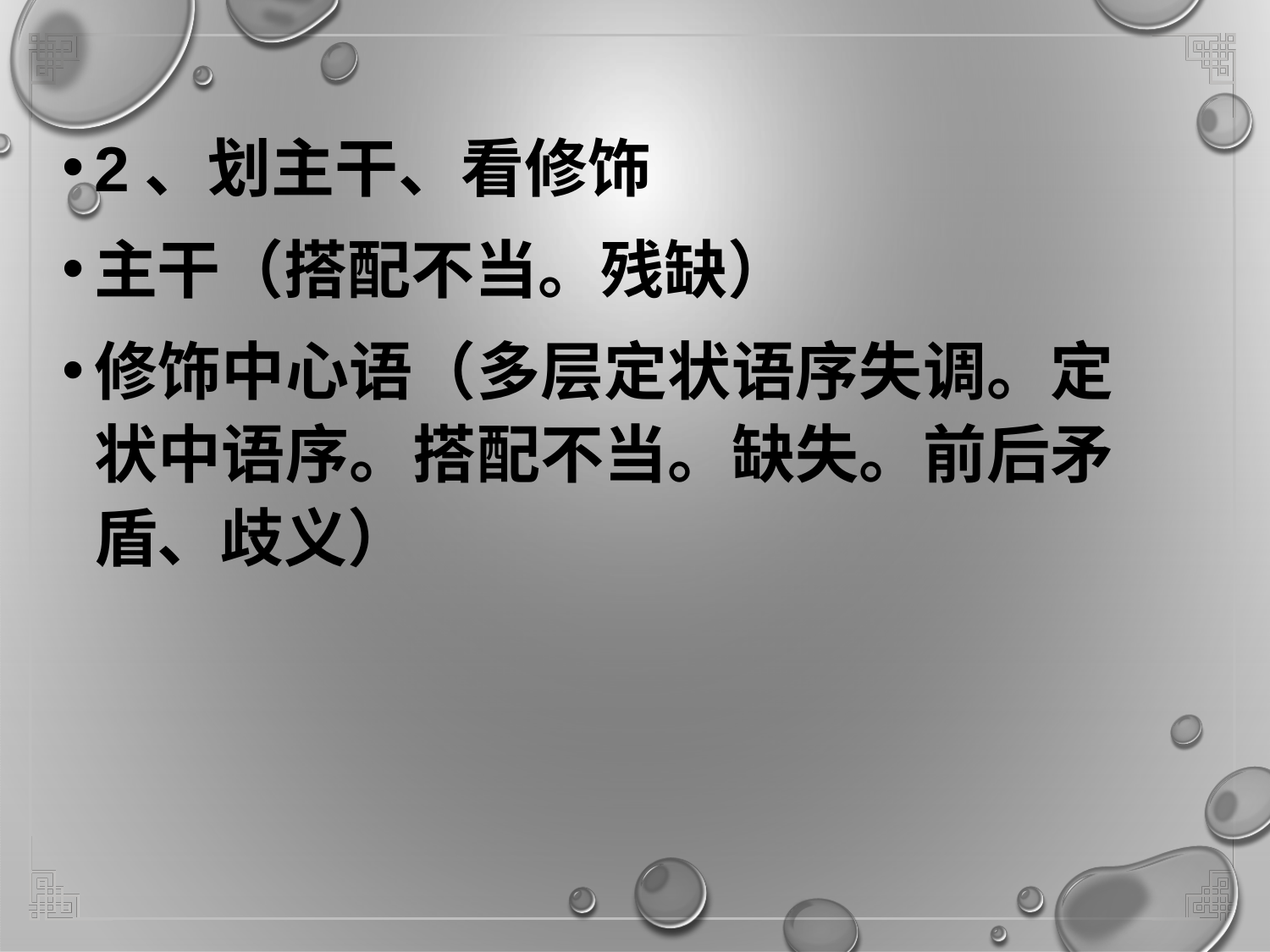

2、划主干、看修饰
主干（搭配不当。残缺）
修饰中心语（多层定状语序失调。定 状中语序。搭配不当。缺失。前后矛 盾、歧义）